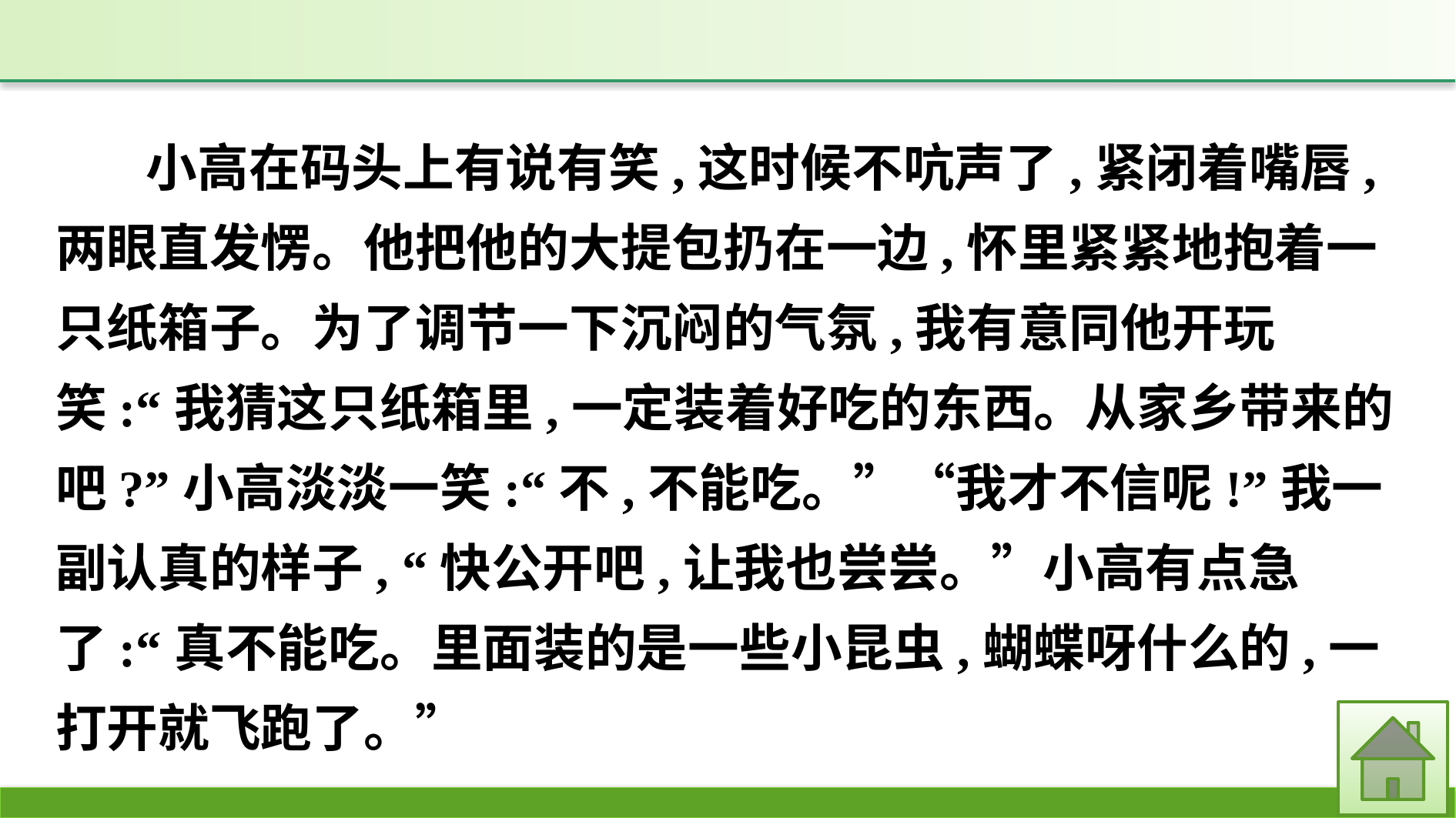

小高在码头上有说有笑,这时候不吭声了,紧闭着嘴唇,两眼直发愣。他把他的大提包扔在一边,怀里紧紧地抱着一只纸箱子。为了调节一下沉闷的气氛,我有意同他开玩笑:“我猜这只纸箱里,一定装着好吃的东西。从家乡带来的吧?”小高淡淡一笑:“不,不能吃。”“我才不信呢!”我一副认真的样子, “快公开吧,让我也尝尝。”小高有点急了:“真不能吃。里面装的是一些小昆虫,蝴蝶呀什么的,一打开就飞跑了。”